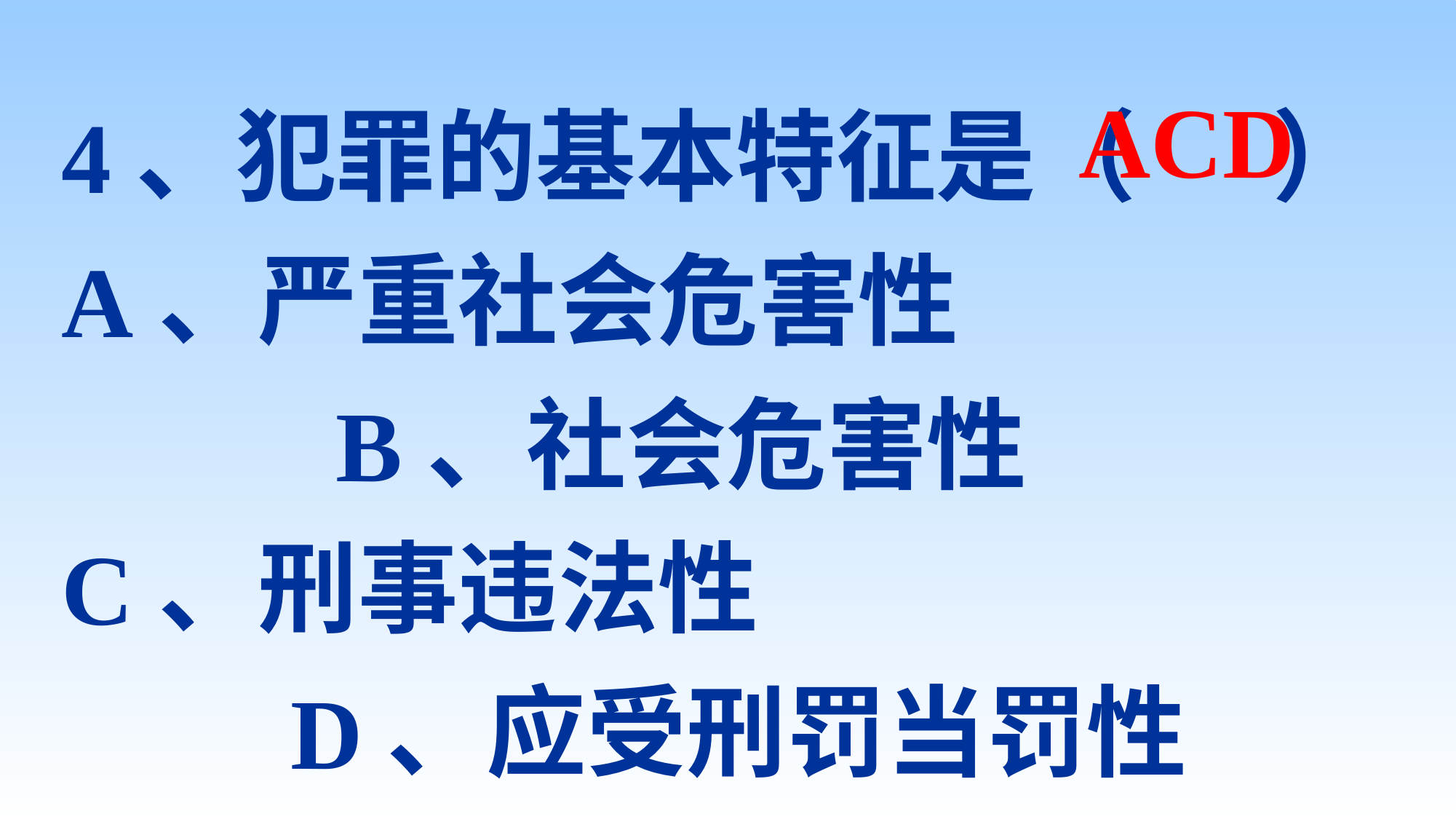

4、犯罪的基本特征是（      ）
A、严重社会危害性                               B、社会危害性
C、刑事违法性                                      D、应受刑罚当罚性
ACD